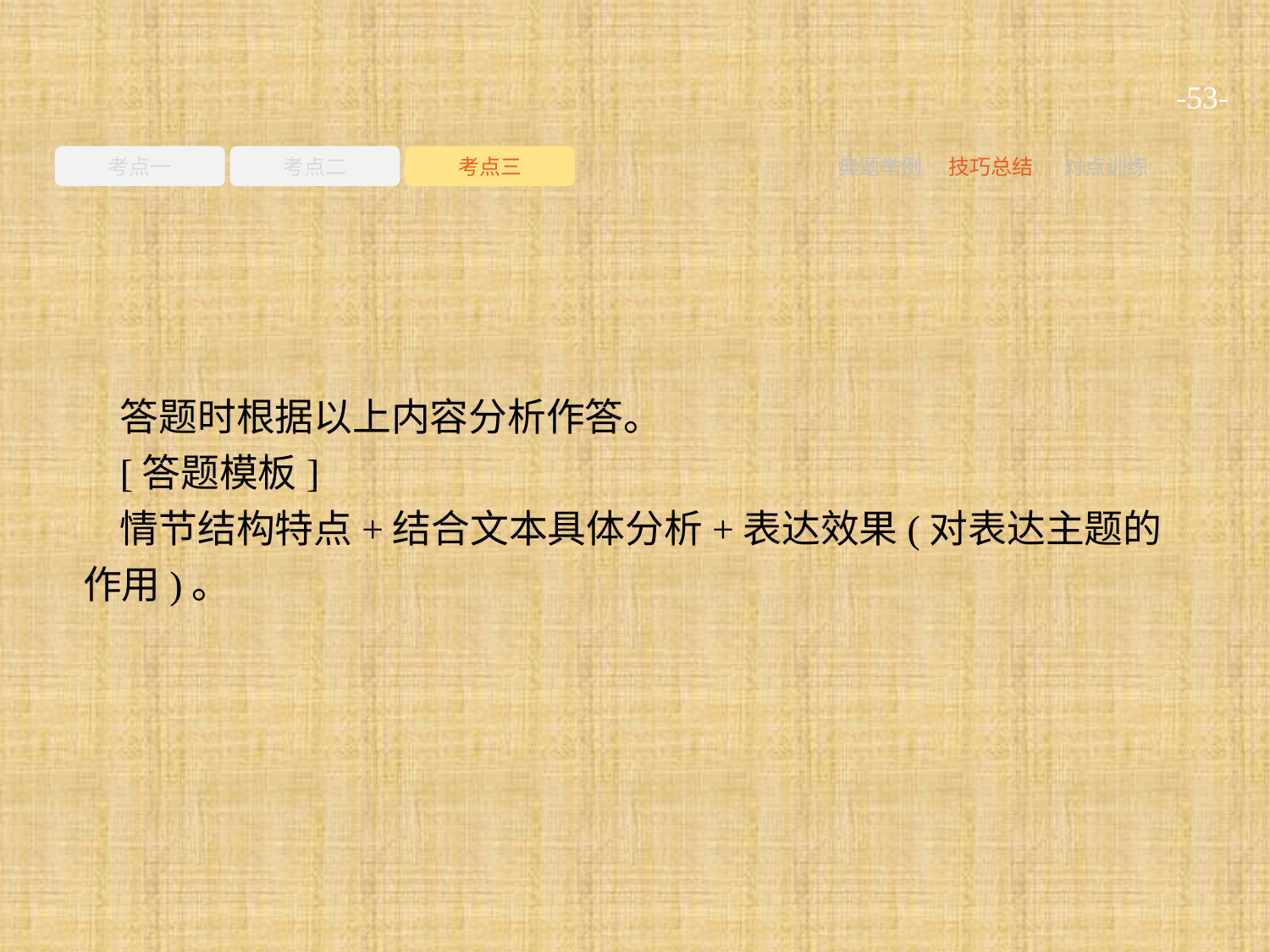

-53-
考点一
考点二
考点三
典题举例
技巧总结
对点训练
答题时根据以上内容分析作答。
[答题模板]
情节结构特点+结合文本具体分析+表达效果(对表达主题的作用)。